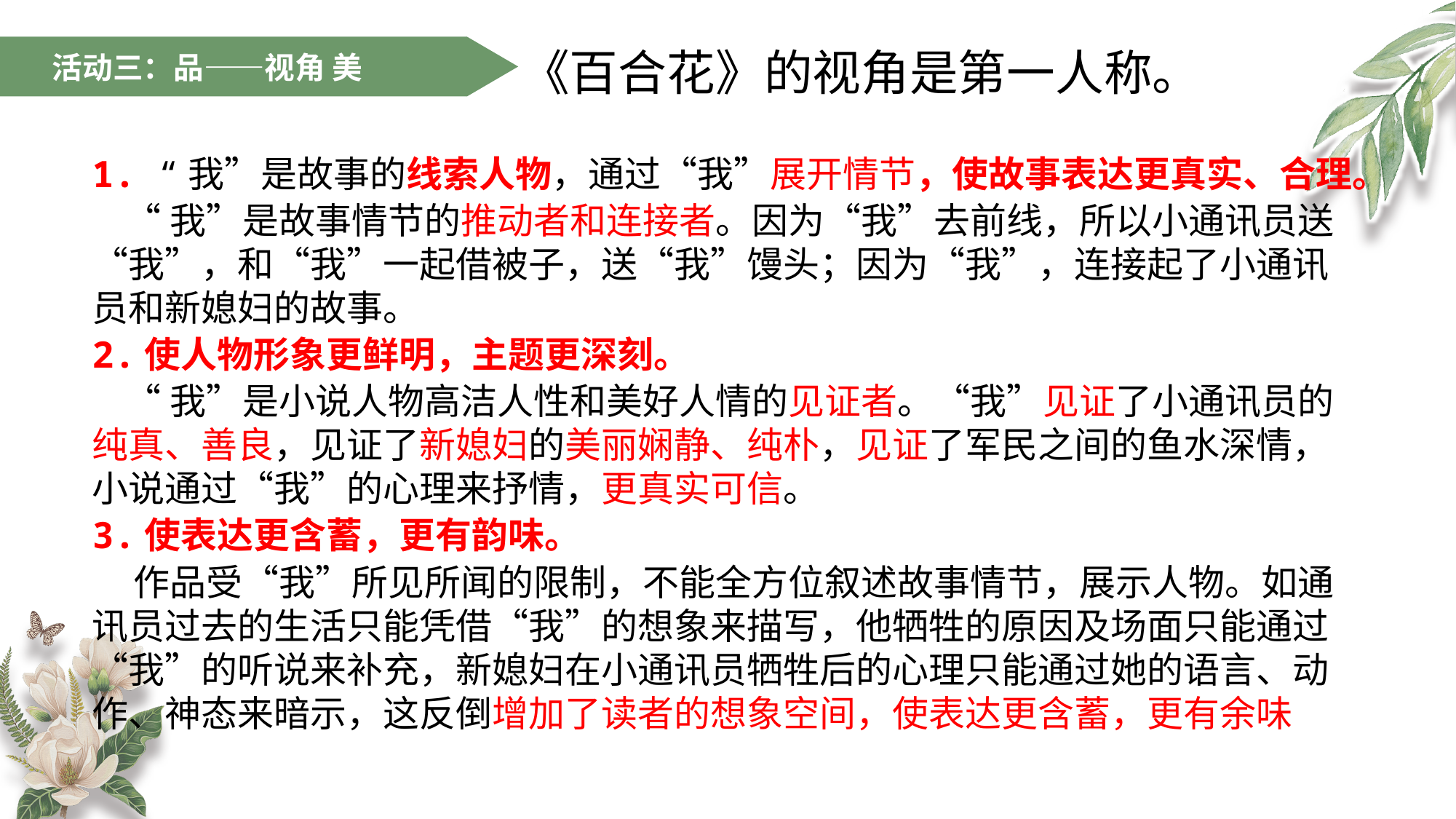

《百合花》的视角是第一人称。
活动三：品——视角 美
1. “我”是故事的线索人物，通过“我”展开情节，使故事表达更真实、合理。
    “我”是故事情节的推动者和连接者。因为“我”去前线，所以小通讯员送“我”，和“我”一起借被子，送“我”馒头；因为“我”，连接起了小通讯员和新媳妇的故事。
2.使人物形象更鲜明，主题更深刻。
    “我”是小说人物高洁人性和美好人情的见证者。“我”见证了小通讯员的纯真、善良，见证了新媳妇的美丽娴静、纯朴，见证了军民之间的鱼水深情，小说通过“我”的心理来抒情，更真实可信。
3.使表达更含蓄，更有韵味。
    作品受“我”所见所闻的限制，不能全方位叙述故事情节，展示人物。如通讯员过去的生活只能凭借“我”的想象来描写，他牺牲的原因及场面只能通过“我”的听说来补充，新媳妇在小通讯员牺牲后的心理只能通过她的语言、动作、神态来暗示，这反倒增加了读者的想象空间，使表达更含蓄，更有余味